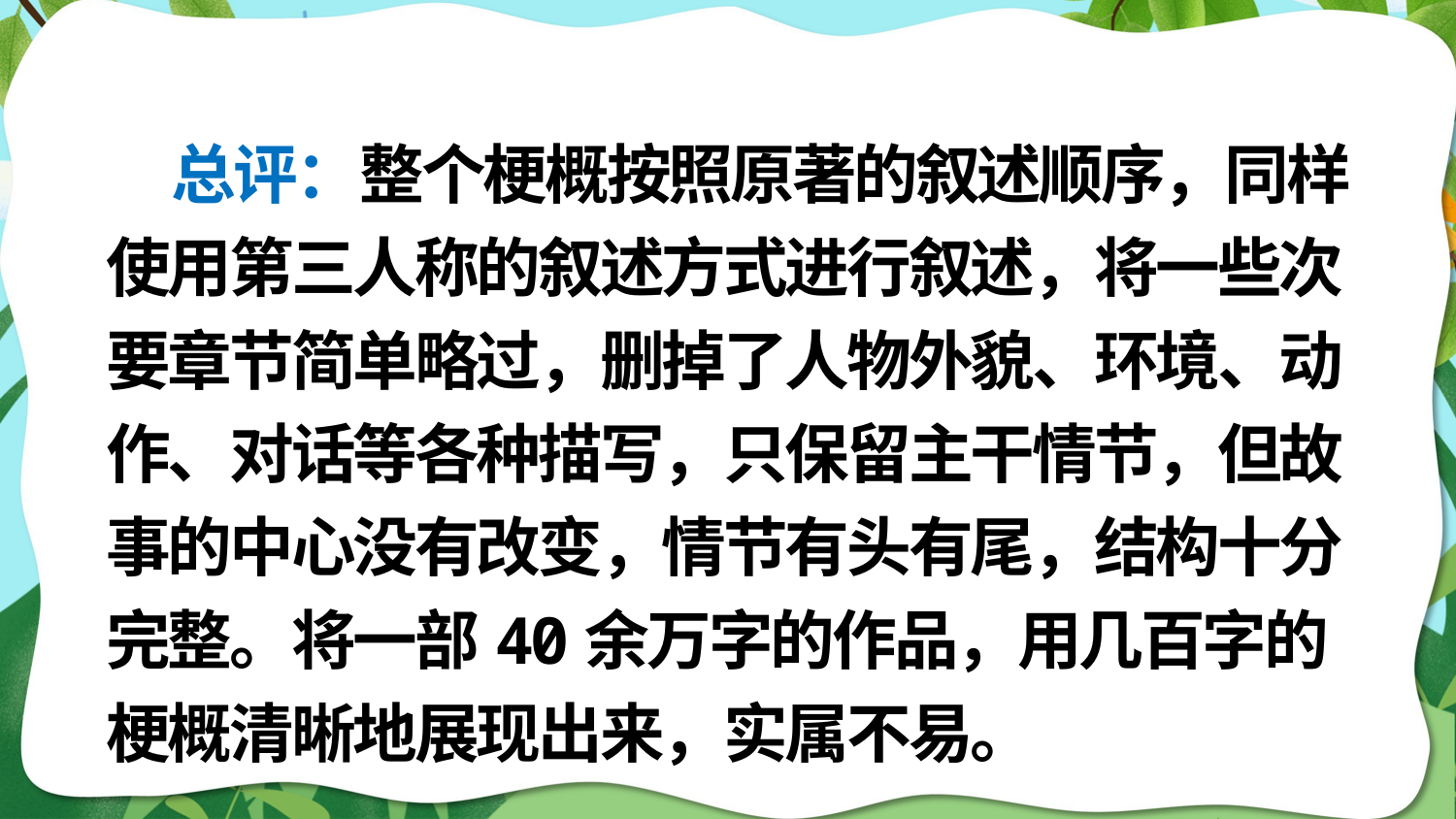

总评：整个梗概按照原著的叙述顺序，同样使用第三人称的叙述方式进行叙述，将一些次要章节简单略过，删掉了人物外貌、环境、动作、对话等各种描写，只保留主干情节，但故事的中心没有改变，情节有头有尾，结构十分完整。将一部40余万字的作品，用几百字的梗概清晰地展现出来，实属不易。